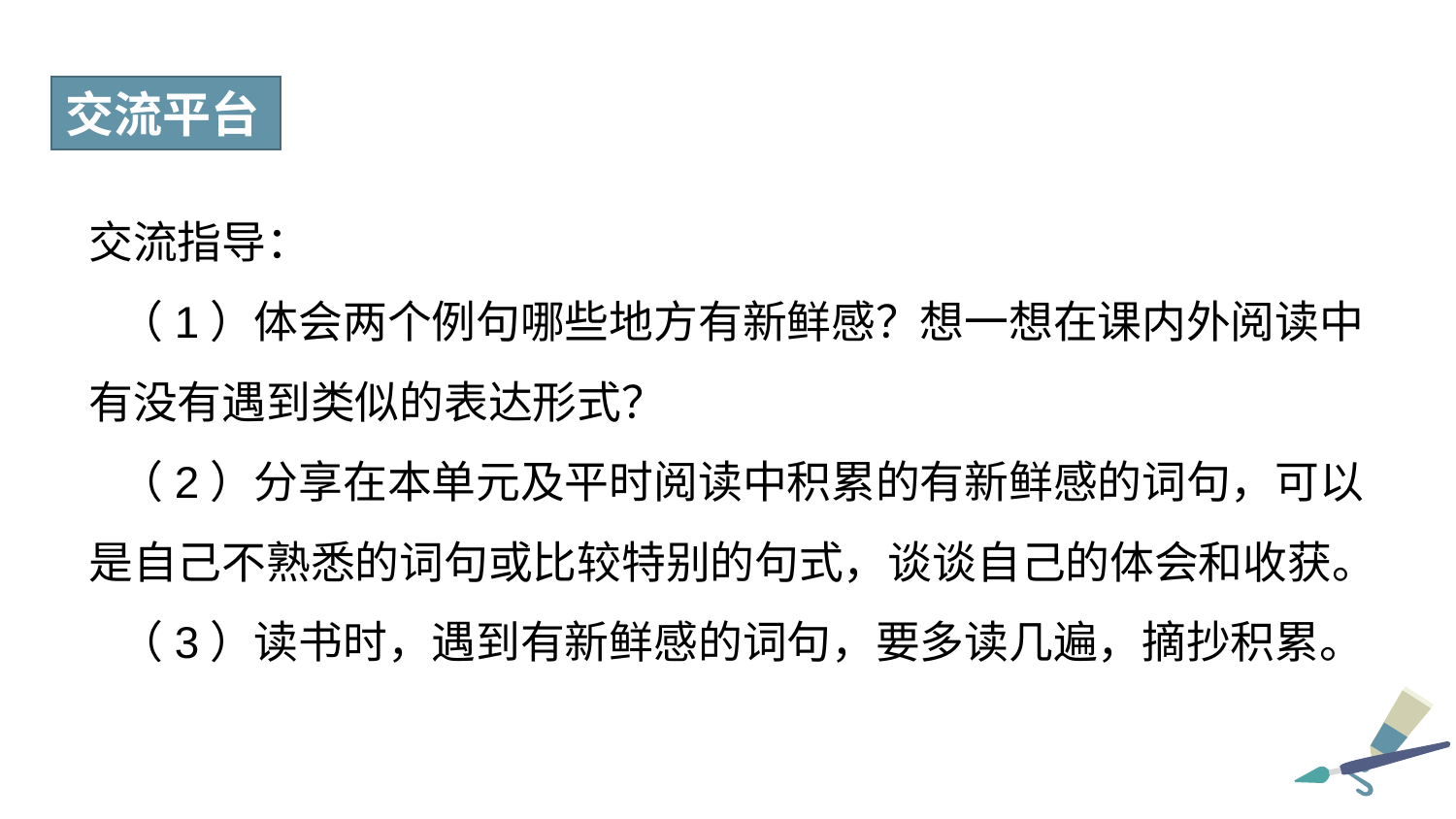

交流平台
交流指导：
  （1）体会两个例句哪些地方有新鲜感？想一想在课内外阅读中有没有遇到类似的表达形式？
  （2）分享在本单元及平时阅读中积累的有新鲜感的词句，可以是自己不熟悉的词句或比较特别的句式，谈谈自己的体会和收获。
  （3）读书时，遇到有新鲜感的词句，要多读几遍，摘抄积累。